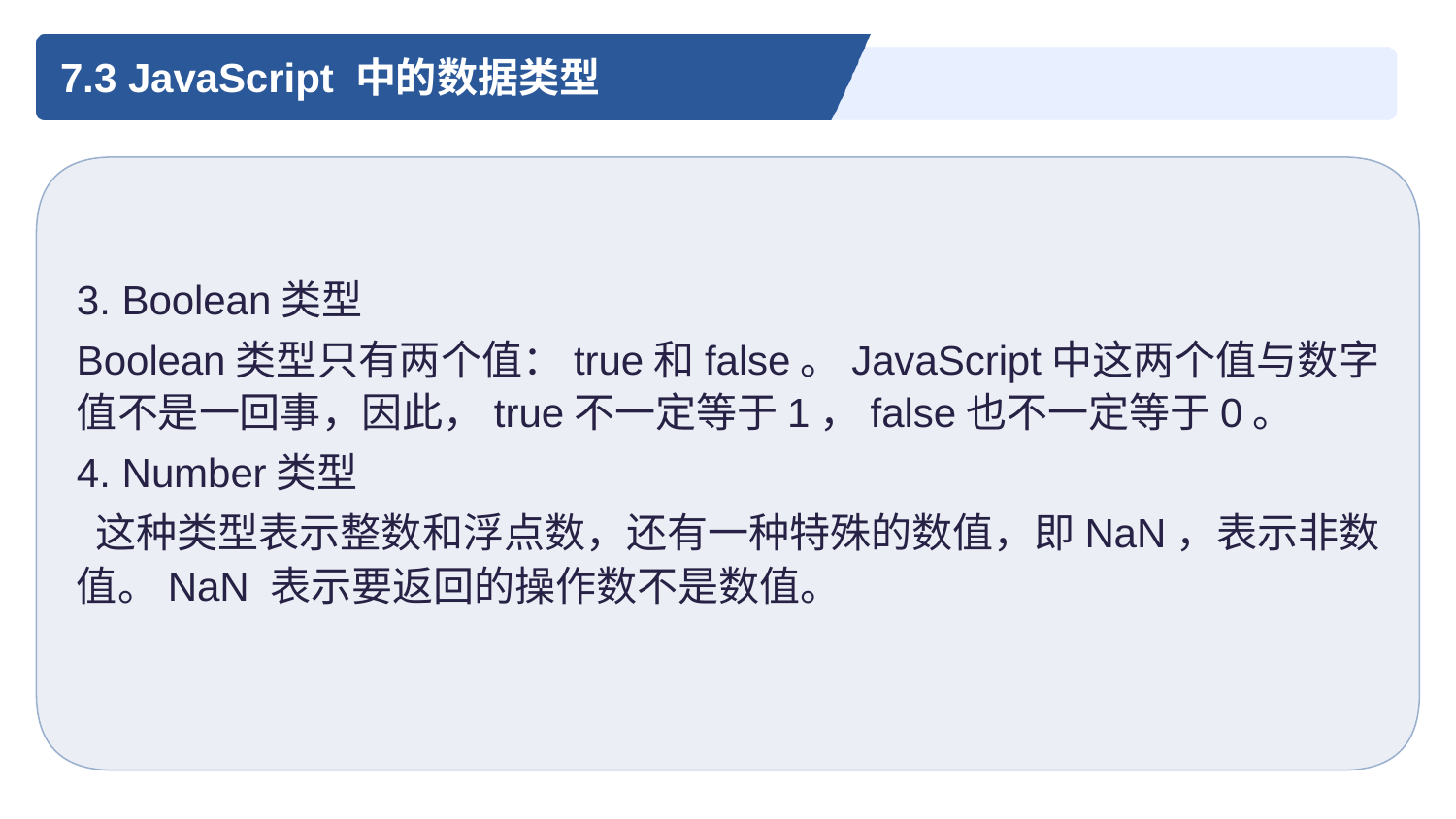

7.3 JavaScript 中的数据类型

3. Boolean类型
Boolean类型只有两个值：true和false。JavaScript中这两个值与数字值不是一回事，因此，true不一定等于1，false也不一定等于0。
4. Number类型
 这种类型表示整数和浮点数，还有一种特殊的数值，即NaN，表示非数值。NaN 表示要返回的操作数不是数值。